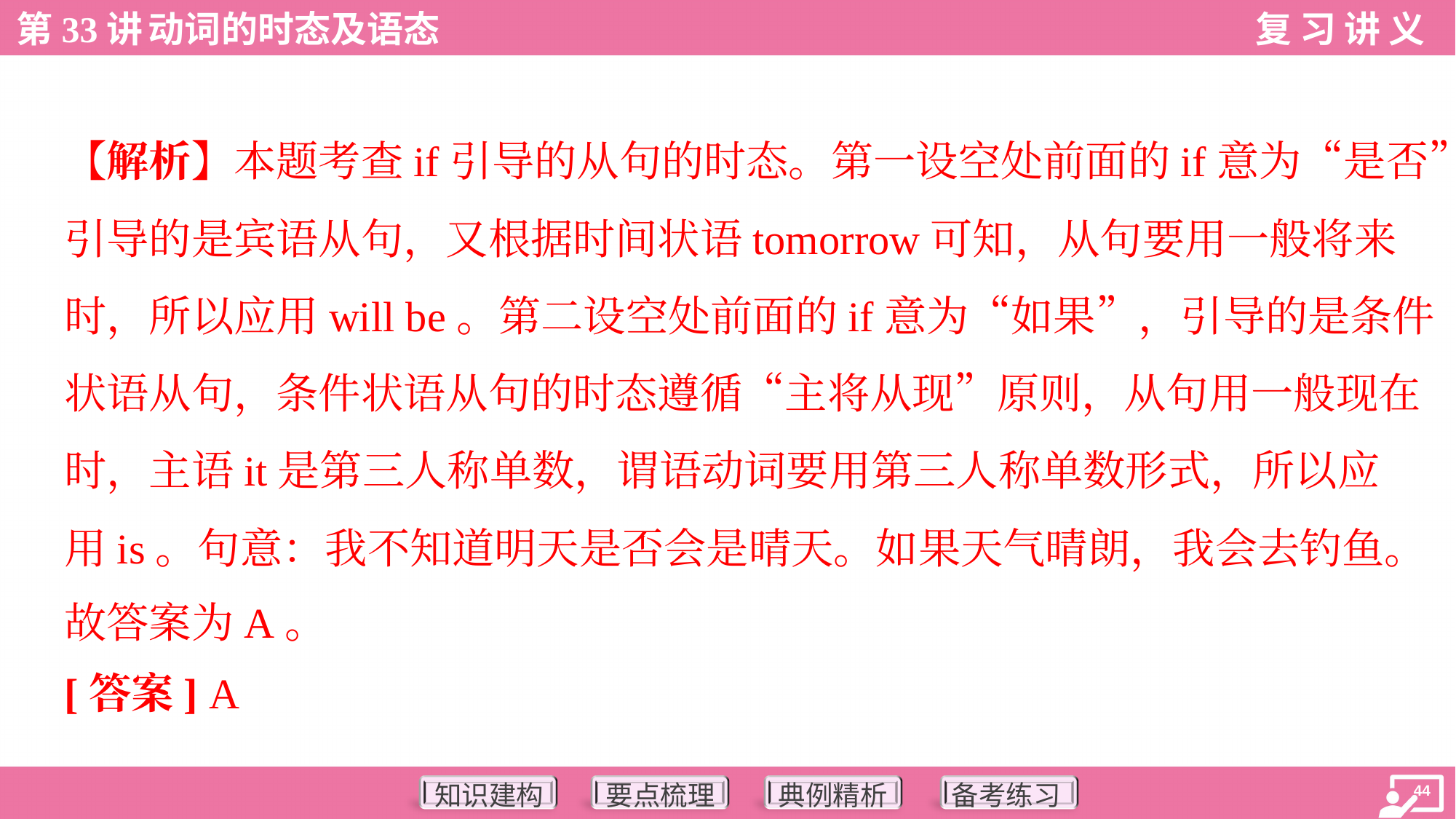

【解析】本题考查if引导的从句的时态。第一设空处前面的if意为“是否”，
引导的是宾语从句，又根据时间状语tomorrow可知，从句要用一般将来
时，所以应用will be。第二设空处前面的if意为“如果”，引导的是条件
状语从句，条件状语从句的时态遵循“主将从现”原则，从句用一般现在
时，主语it是第三人称单数，谓语动词要用第三人称单数形式，所以应
用is。句意：我不知道明天是否会是晴天。如果天气晴朗，我会去钓鱼。
故答案为A。
[答案] A